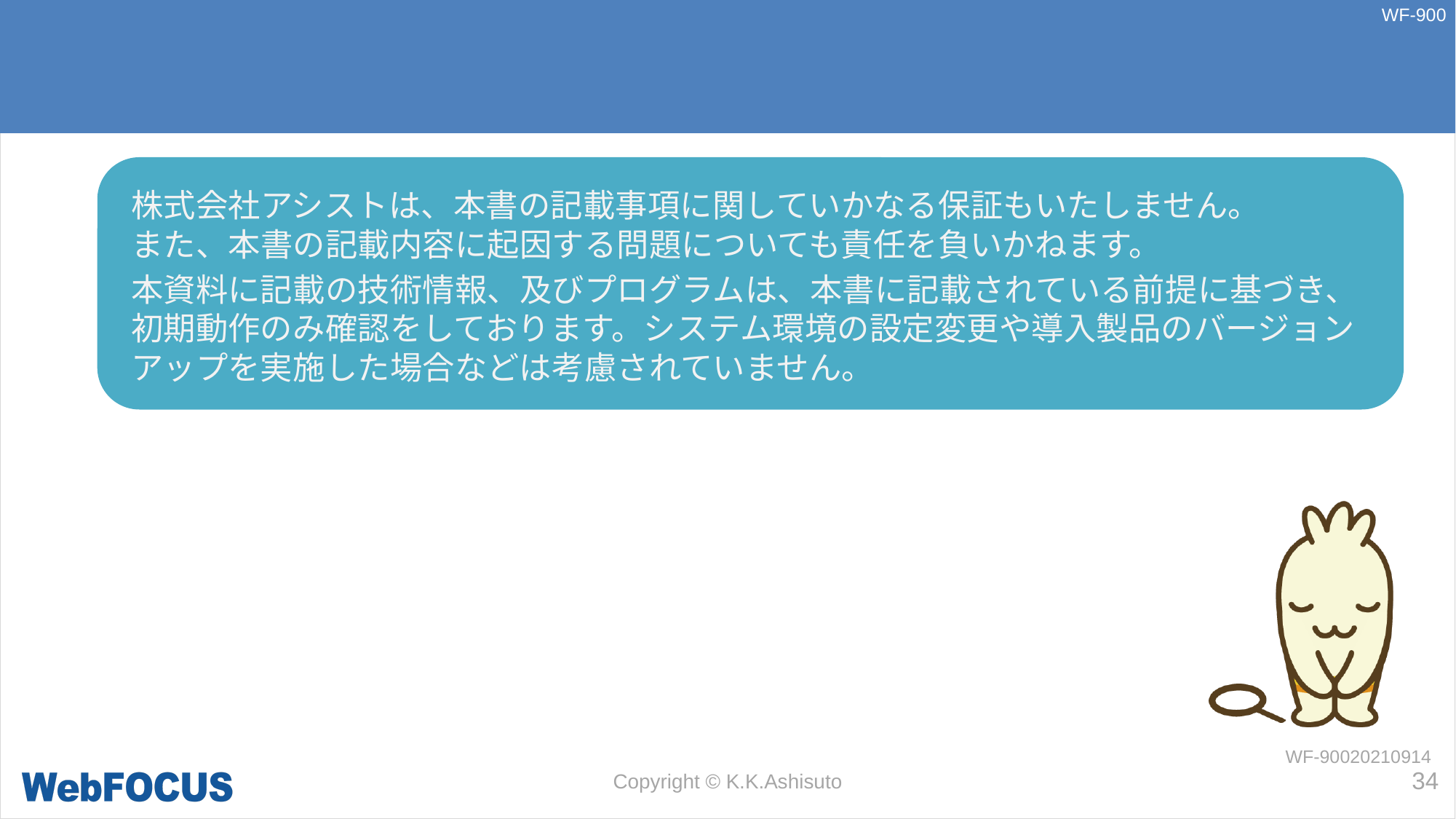

#
株式会社アシストは、本書の記載事項に関していかなる保証もいたしません。
また、本書の記載内容に起因する問題についても責任を負いかねます。
本資料に記載の技術情報、及びプログラムは、本書に記載されている前提に基づき、初期動作のみ確認をしております。システム環境の設定変更や導入製品のバージョンアップを実施した場合などは考慮されていません。
WF-90020210914